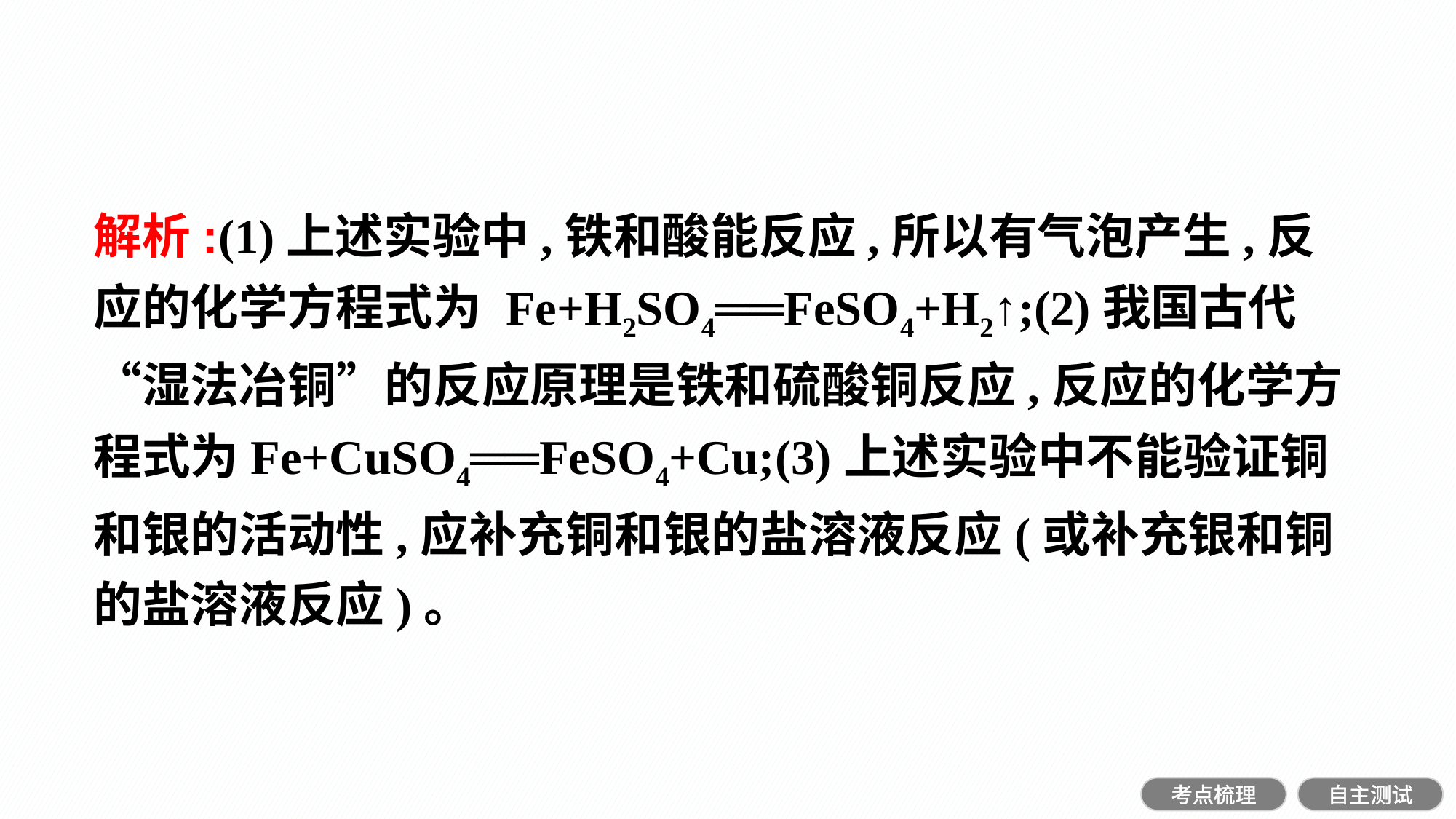

解析:(1)上述实验中,铁和酸能反应,所以有气泡产生,反应的化学方程式为 Fe+H2SO4══FeSO4+H2↑;(2)我国古代“湿法冶铜”的反应原理是铁和硫酸铜反应,反应的化学方程式为Fe+CuSO4══FeSO4+Cu;(3)上述实验中不能验证铜和银的活动性,应补充铜和银的盐溶液反应(或补充银和铜的盐溶液反应)。